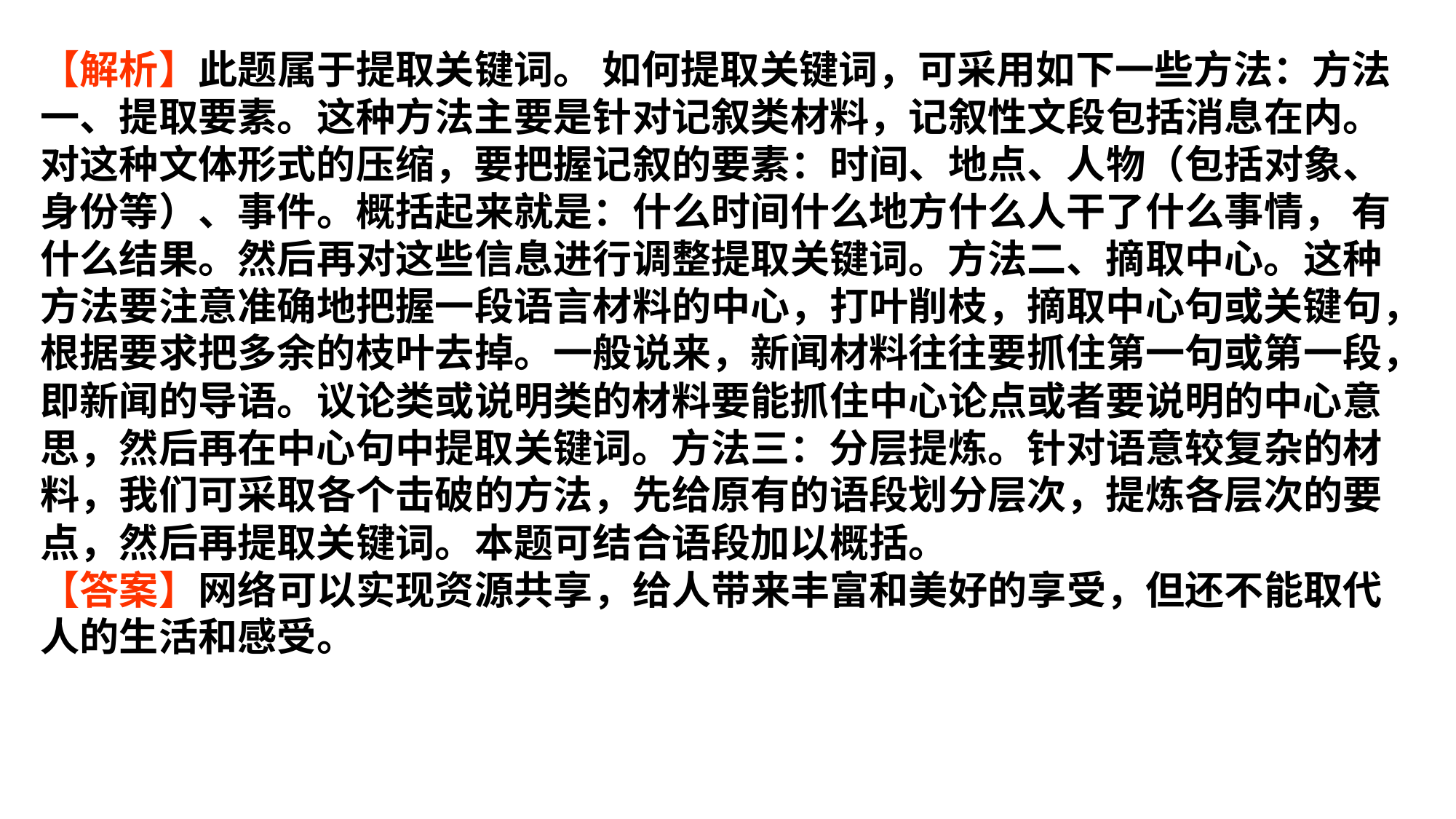

【解析】此题属于提取关键词。 如何提取关键词，可采用如下一些方法：方法一、提取要素。这种方法主要是针对记叙类材料，记叙性文段包括消息在内。对这种文体形式的压缩，要把握记叙的要素：时间、地点、人物（包括对象、身份等）、事件。概括起来就是：什么时间什么地方什么人干了什么事情， 有什么结果。然后再对这些信息进行调整提取关键词。方法二、摘取中心。这种方法要注意准确地把握一段语言材料的中心，打叶削枝，摘取中心句或关键句，根据要求把多余的枝叶去掉。一般说来，新闻材料往往要抓住第一句或第一段，即新闻的导语。议论类或说明类的材料要能抓住中心论点或者要说明的中心意思，然后再在中心句中提取关键词。方法三：分层提炼。针对语意较复杂的材料，我们可采取各个击破的方法，先给原有的语段划分层次，提炼各层次的要点，然后再提取关键词。本题可结合语段加以概括。
【答案】网络可以实现资源共享，给人带来丰富和美好的享受，但还不能取代人的生活和感受。